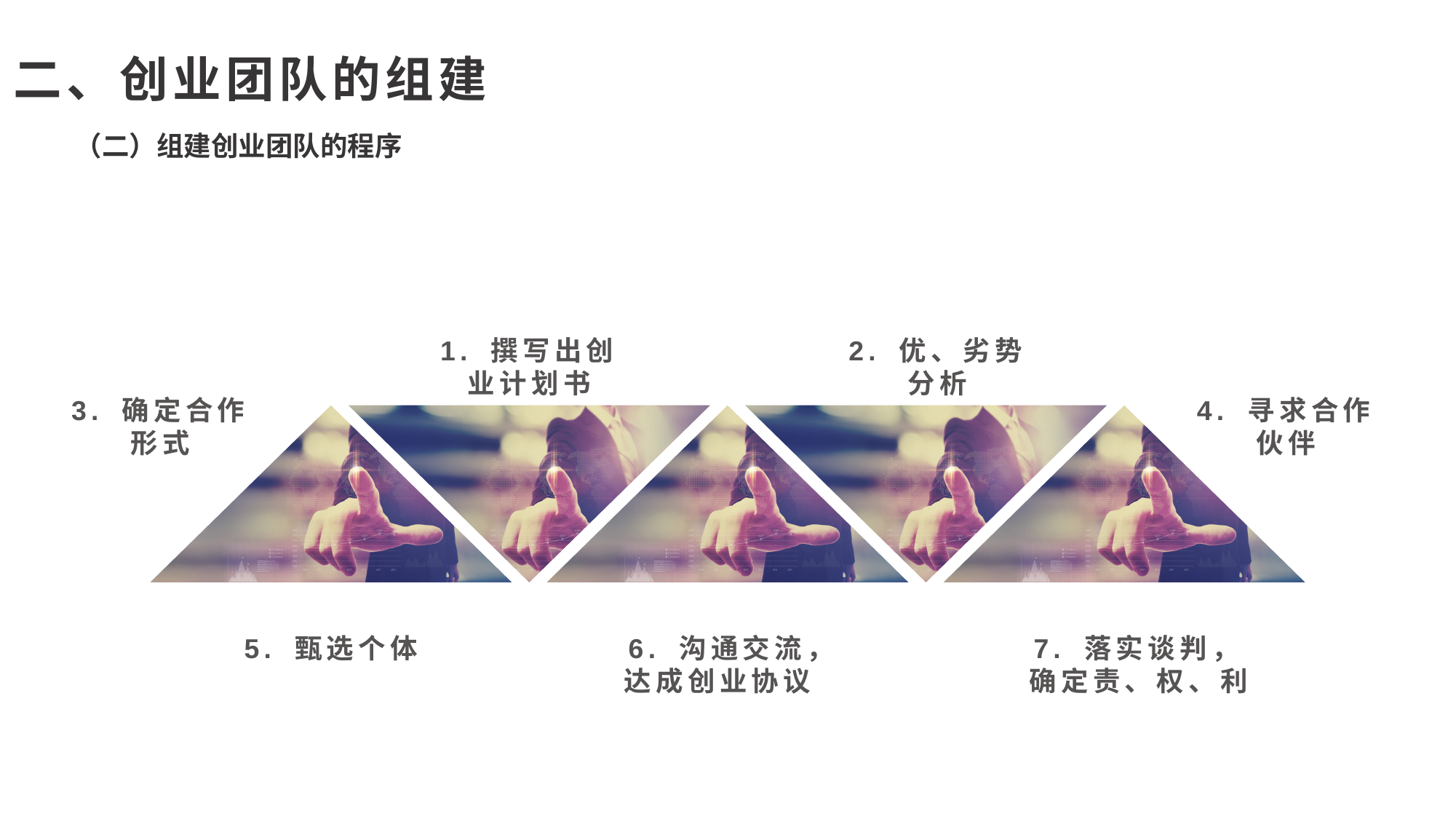

二、创业团队的组建
（二）组建创业团队的程序
1. 撰写出创业计划书
2. 优、劣势分析
3. 确定合作形式
4. 寻求合作伙伴

5. 甄选个体
6. 沟通交流，达成创业协议
7. 落实谈判，确定责、权、利